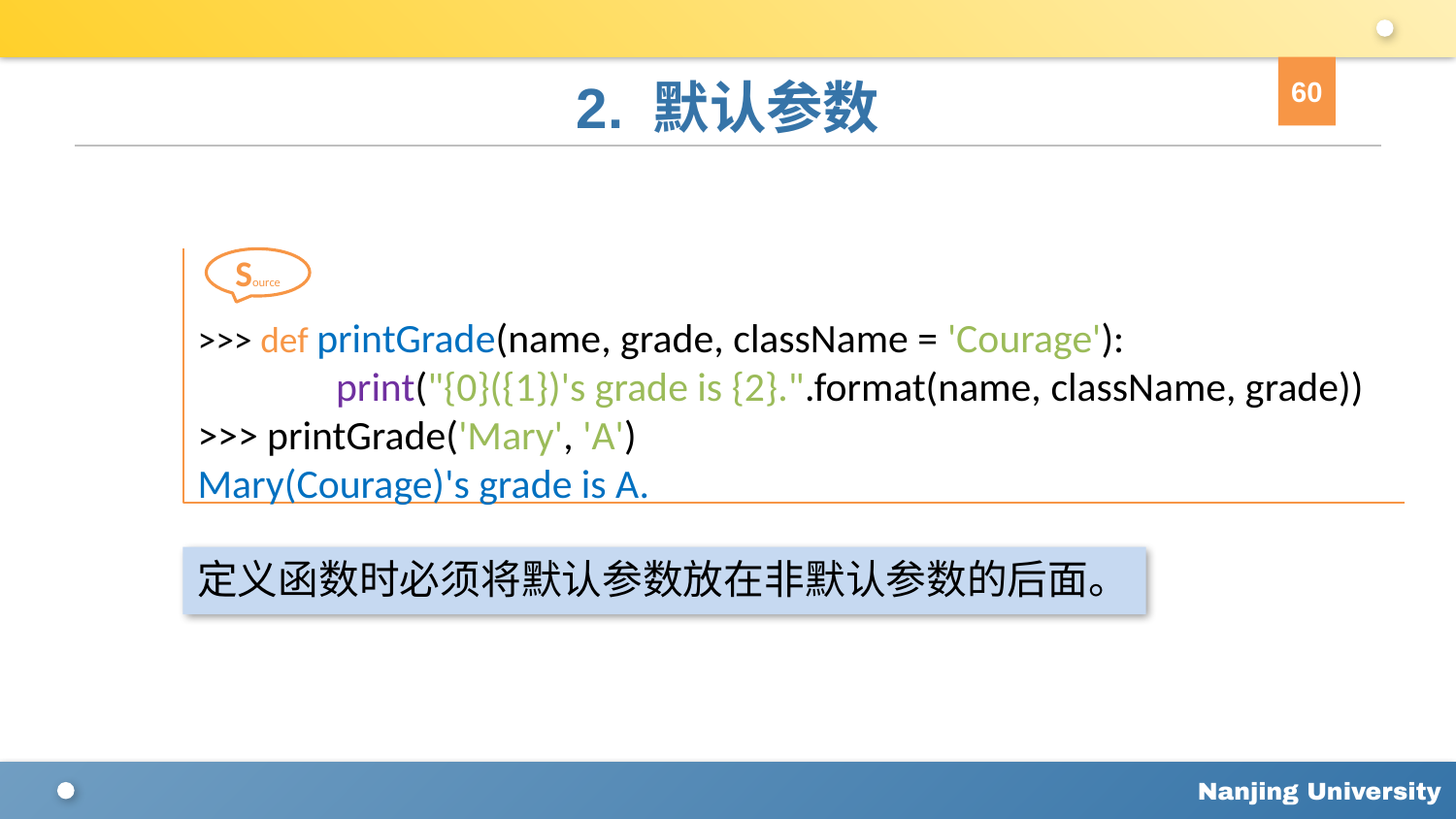

60
# 2. 默认参数

>>> def printGrade(name, grade, className = 'Courage'):
               print("{0}({1})'s grade is {2}.".format(name, className, grade))
>>> printGrade('Mary', 'A')
Mary(Courage)'s grade is A.
Source
定义函数时必须将默认参数放在非默认参数的后面。